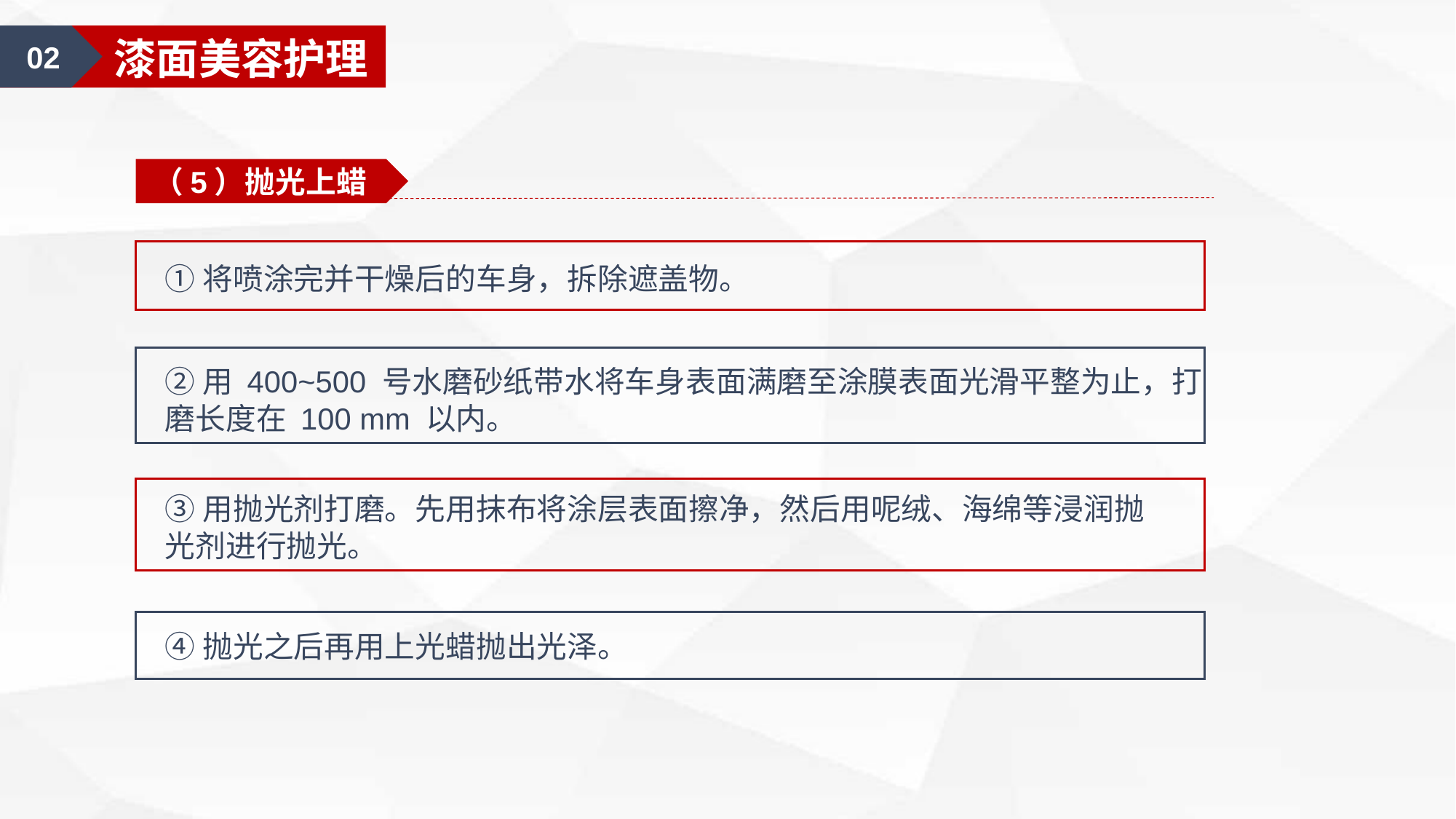

02
漆面美容护理
（5）抛光上蜡

①将喷涂完并干燥后的车身，拆除遮盖物。

②用 400~500 号水磨砂纸带水将车身表面满磨至涂膜表面光滑平整为止，打磨长度在 100 mm 以内。

③用抛光剂打磨。先用抹布将涂层表面擦净，然后用呢绒、海绵等浸润抛光剂进行抛光。

④抛光之后再用上光蜡抛出光泽。